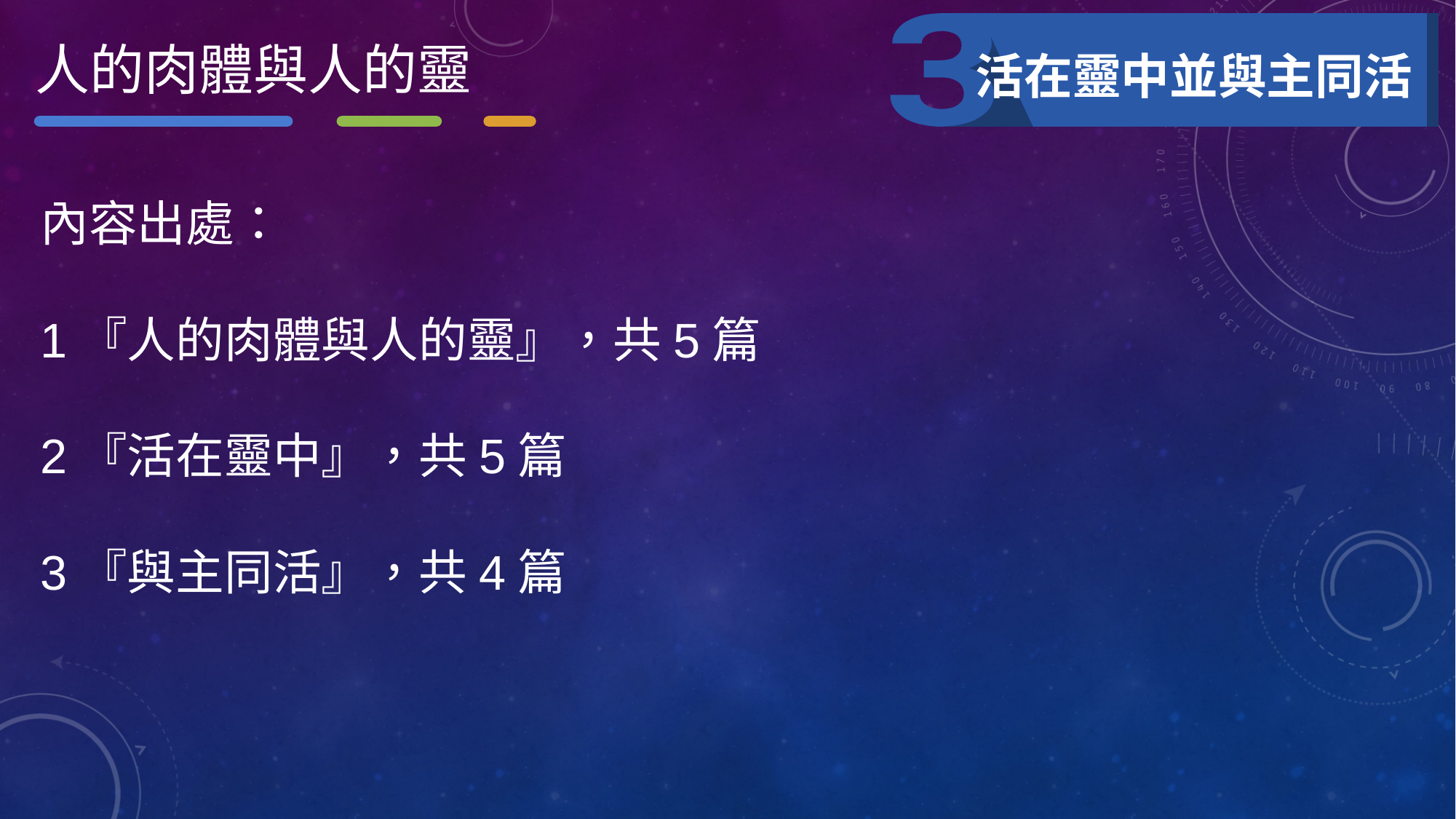

人的肉體與人的靈
活在靈中並與主同活

內容出處：

1『人的肉體與人的靈』，共5篇

2『活在靈中』，共5篇

3『與主同活』，共4篇